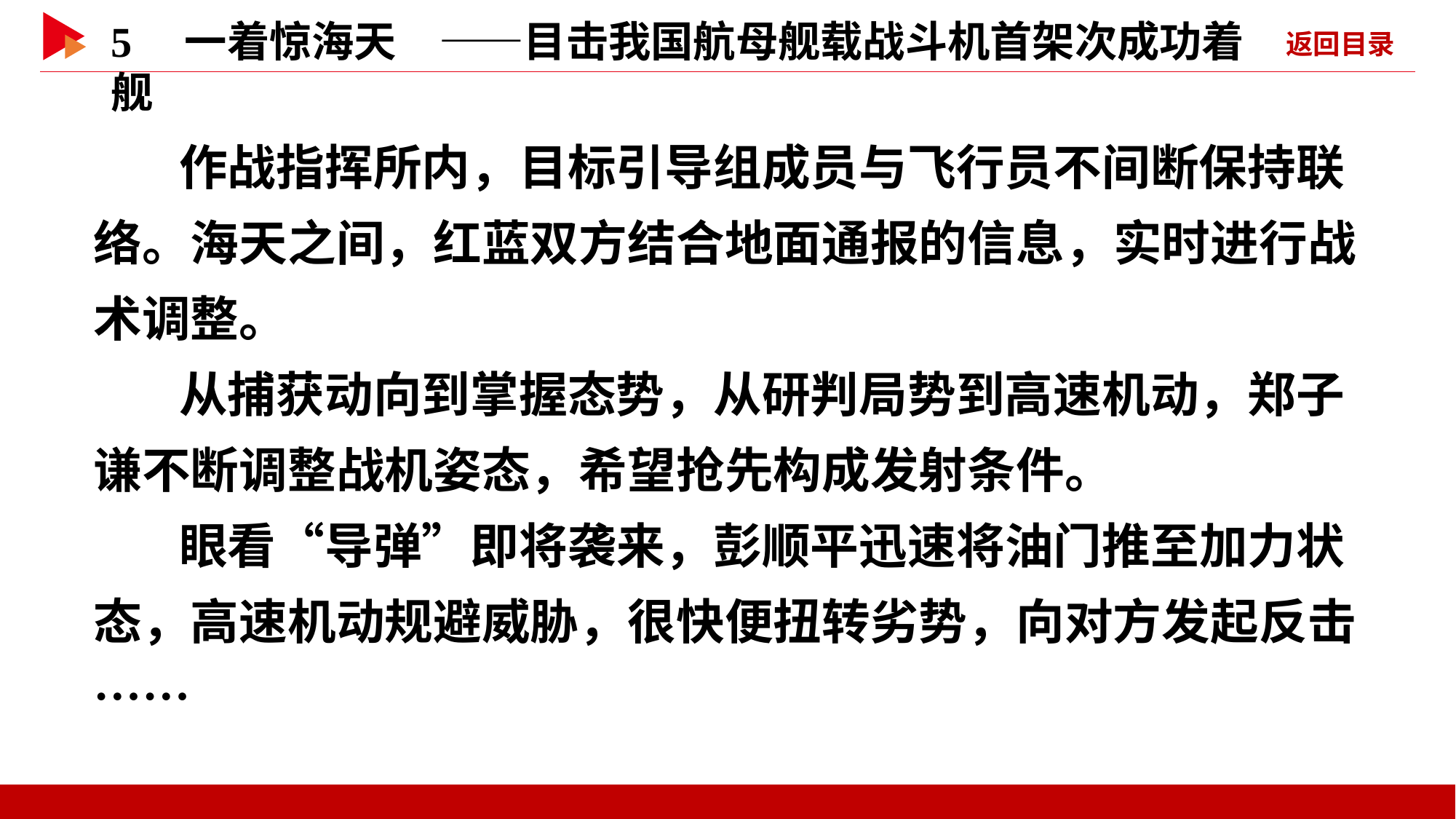

作战指挥所内，目标引导组成员与飞行员不间断保持联络。海天之间，红蓝双方结合地面通报的信息，实时进行战术调整。
从捕获动向到掌握态势，从研判局势到高速机动，郑子谦不断调整战机姿态，希望抢先构成发射条件。
眼看“导弹”即将袭来，彭顺平迅速将油门推至加力状态，高速机动规避威胁，很快便扭转劣势，向对方发起反击……